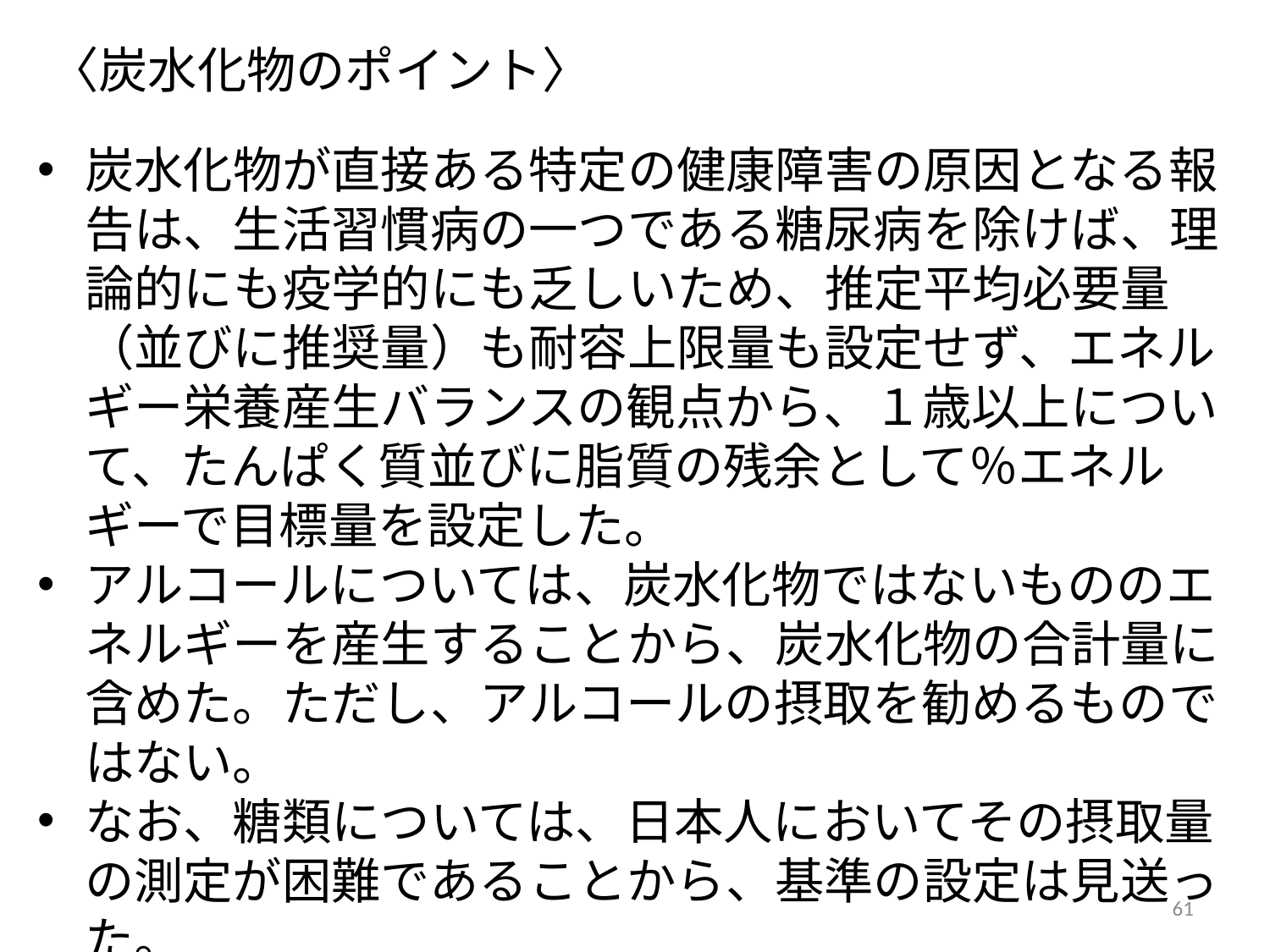

〈炭水化物のポイント〉

炭水化物が直接ある特定の健康障害の原因となる報告は、生活習慣病の一つである糖尿病を除けば、理論的にも疫学的にも乏しいため、推定平均必要量（並びに推奨量）も耐容上限量も設定せず、エネルギー栄養産生バランスの観点から、１歳以上について、たんぱく質並びに脂質の残余として％エネルギーで目標量を設定した。
アルコールについては、炭水化物ではないもののエネルギーを産生することから、炭水化物の合計量に含めた。ただし、アルコールの摂取を勧めるものではない。
なお、糖類については、日本人においてその摂取量の測定が困難であることから、基準の設定は見送った。

61